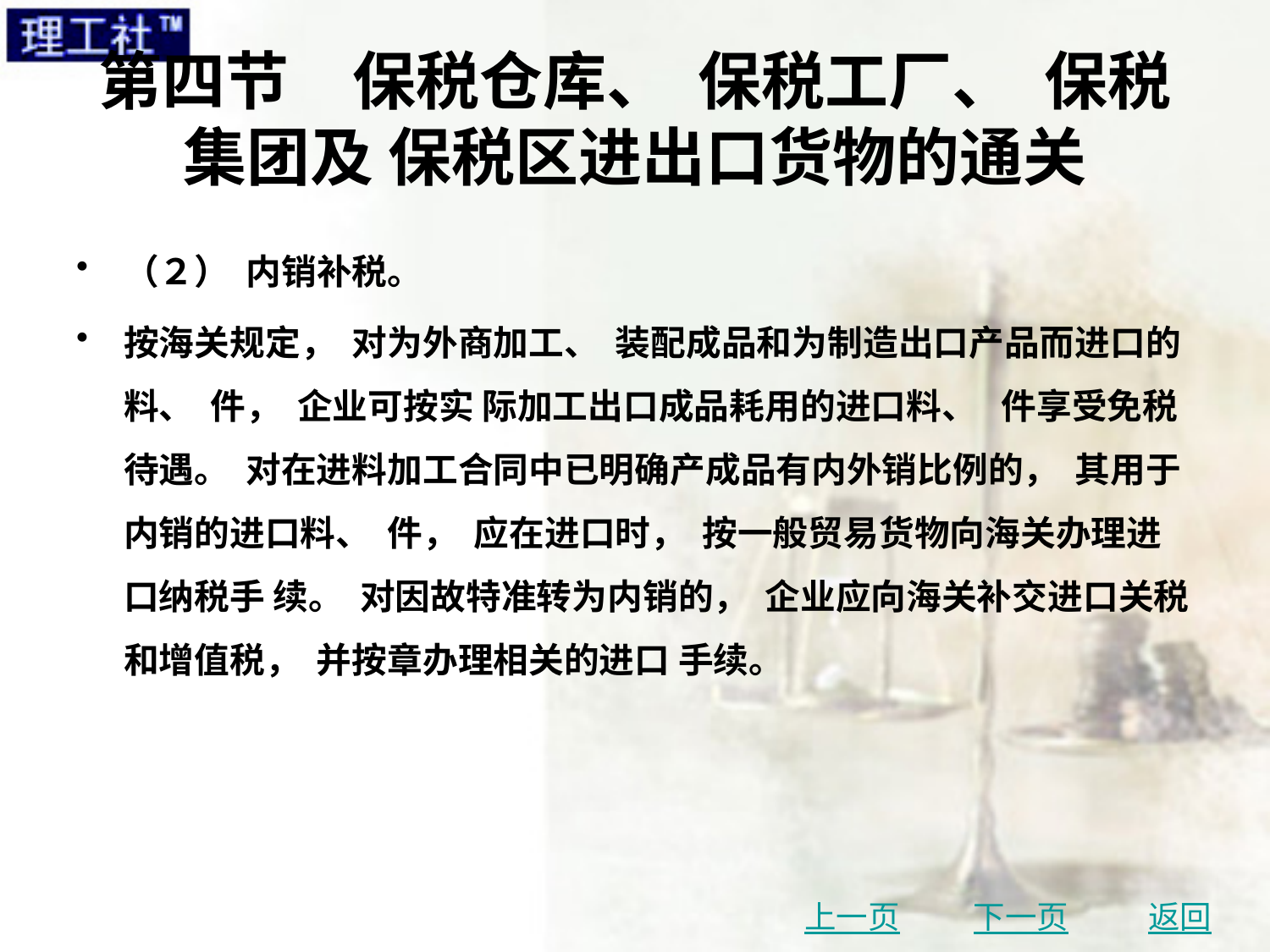

# 第四节　保税仓库、  保税工厂、  保税集团及 保税区进出口货物的通关
（２）  内销补税。
按海关规定，  对为外商加工、  装配成品和为制造出口产品而进口的料、  件，  企业可按实 际加工出口成品耗用的进口料、   件享受免税待遇。  对在进料加工合同中已明确产成品有内外销比例的，  其用于内销的进口料、  件，  应在进口时，  按一般贸易货物向海关办理进口纳税手 续。  对因故特准转为内销的，  企业应向海关补交进口关税和增值税，  并按章办理相关的进口 手续。

上一页
下一页
返回